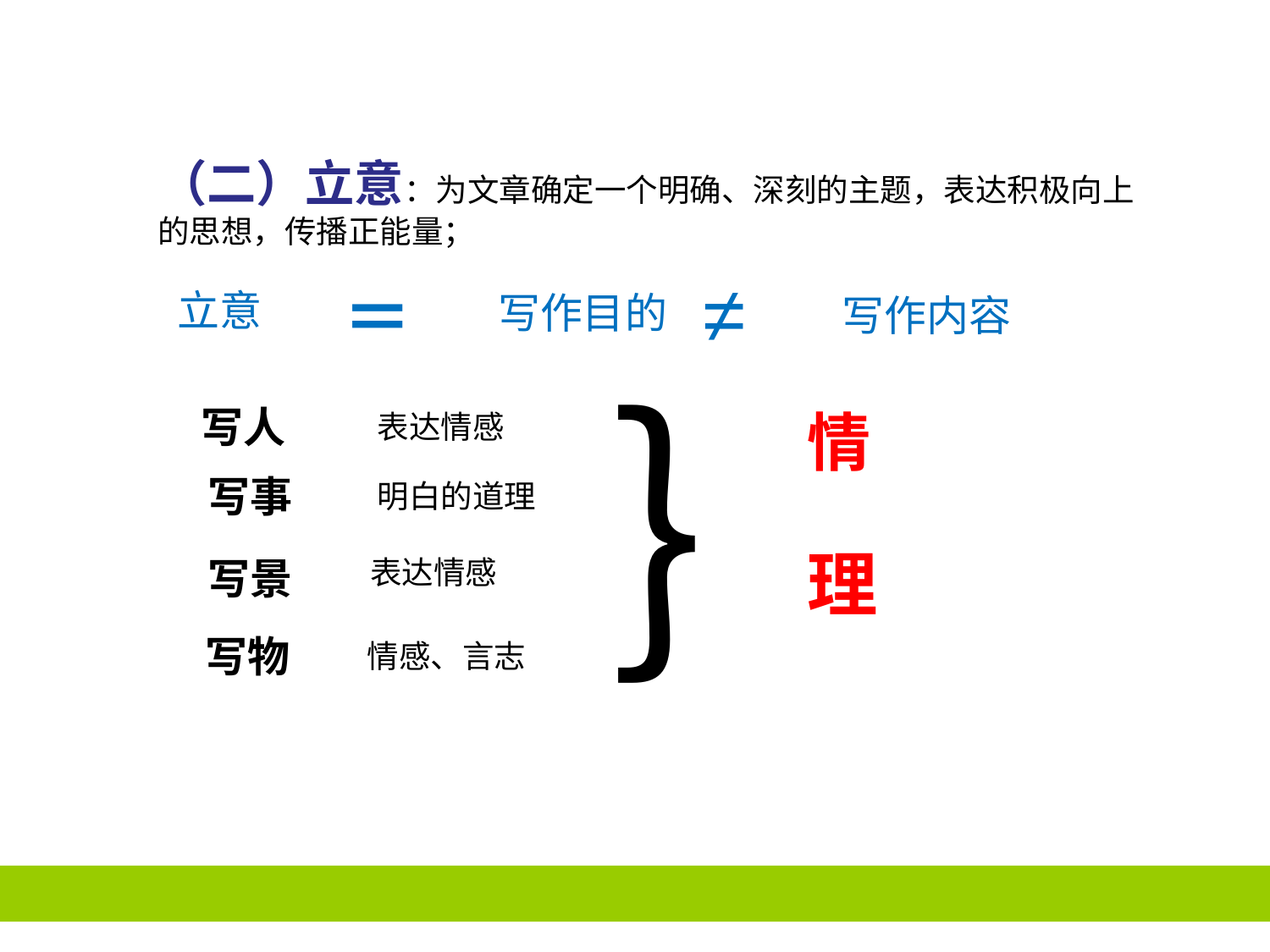

（二）立意：为文章确定一个明确、深刻的主题，表达积极向上的思想，传播正能量；
≠
＝
立意
写作目的
写作内容
｝
写人
情
表达情感
写事
明白的道理
理
写景
表达情感
写物
情感、言志